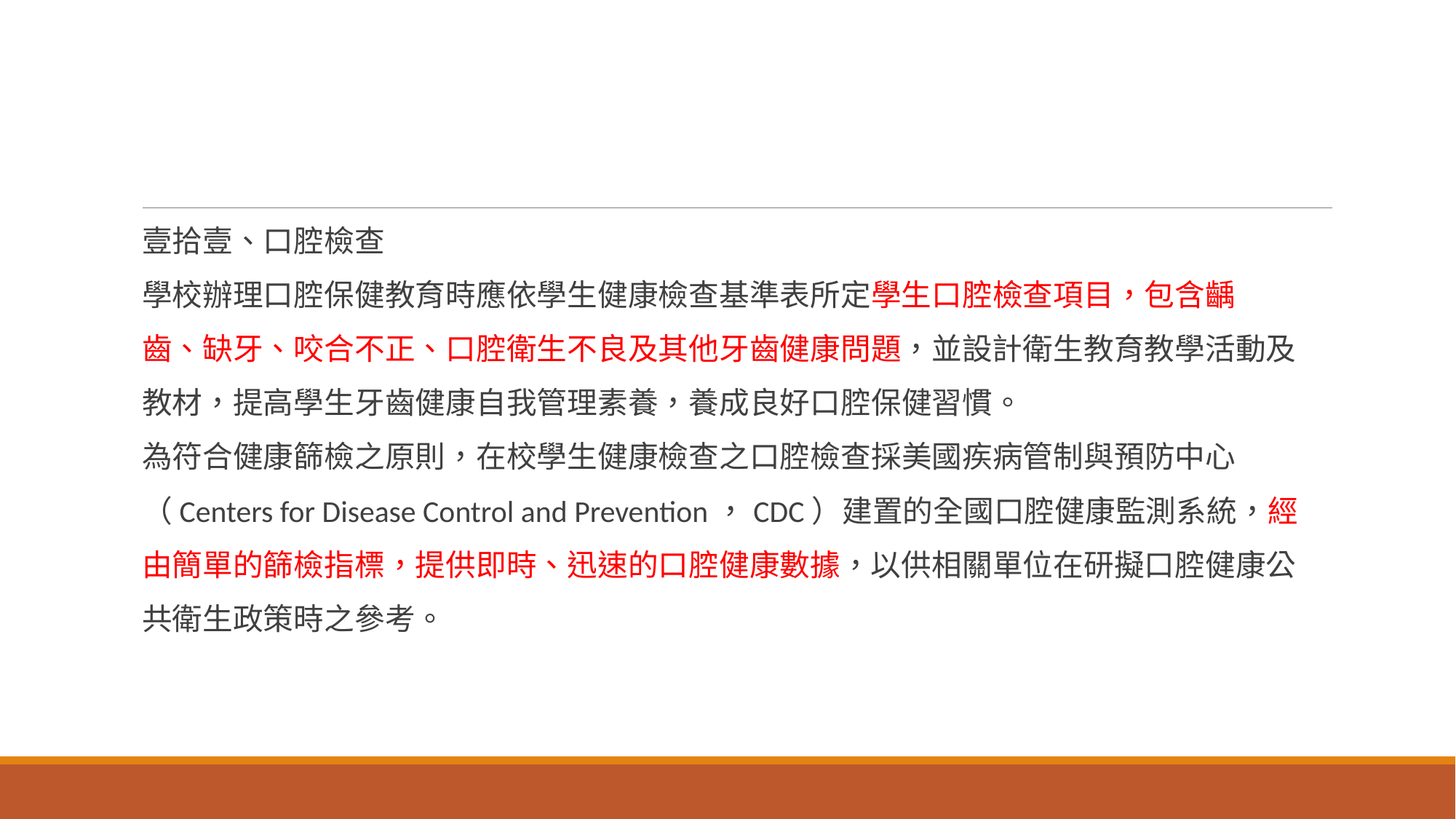

壹拾壹、口腔檢查
學校辦理口腔保健教育時應依學生健康檢查基準表所定學生口腔檢查項目，包含齲
齒、缺牙、咬合不正、口腔衛生不良及其他牙齒健康問題，並設計衛生教育教學活動及
教材，提高學生牙齒健康自我管理素養，養成良好口腔保健習慣。
為符合健康篩檢之原則，在校學生健康檢查之口腔檢查採美國疾病管制與預防中心
（Centers for Disease Control and Prevention，CDC）建置的全國口腔健康監測系統，經
由簡單的篩檢指標，提供即時、迅速的口腔健康數據，以供相關單位在研擬口腔健康公
共衛生政策時之參考。